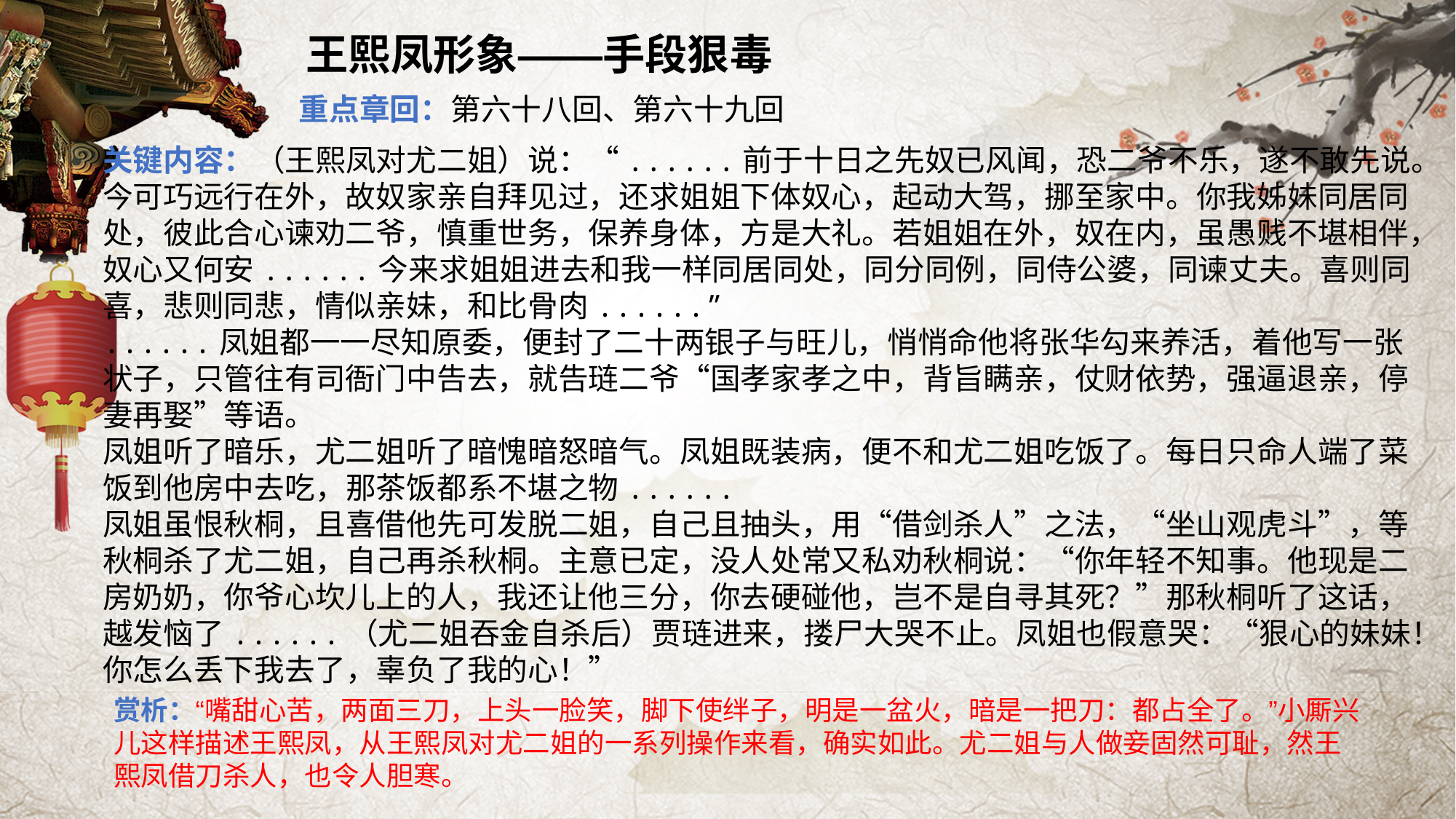

王熙凤形象——手段狠毒
重点章回：第六十八回、第六十九回
关键内容：（王熙凤对尤二姐）说：“......前于十日之先奴已风闻，恐二爷不乐，遂不敢先说。今可巧远行在外，故奴家亲自拜见过，还求姐姐下体奴心，起动大驾，挪至家中。你我姊妹同居同处，彼此合心谏劝二爷，慎重世务，保养身体，方是大礼。若姐姐在外，奴在内，虽愚贱不堪相伴，奴心又何安......今来求姐姐进去和我一样同居同处，同分同例，同侍公婆，同谏丈夫。喜则同喜，悲则同悲，情似亲妹，和比骨肉......”
......凤姐都一一尽知原委，便封了二十两银子与旺儿，悄悄命他将张华勾来养活，着他写一张状子，只管往有司衙门中告去，就告琏二爷“国孝家孝之中，背旨瞒亲，仗财依势，强逼退亲，停妻再娶”等语。
凤姐听了暗乐，尤二姐听了暗愧暗怒暗气。凤姐既装病，便不和尤二姐吃饭了。每日只命人端了菜饭到他房中去吃，那茶饭都系不堪之物......
凤姐虽恨秋桐，且喜借他先可发脱二姐，自己且抽头，用“借剑杀人”之法，“坐山观虎斗”，等秋桐杀了尤二姐，自己再杀秋桐。主意已定，没人处常又私劝秋桐说：“你年轻不知事。他现是二房奶奶，你爷心坎儿上的人，我还让他三分，你去硬碰他，岂不是自寻其死？”那秋桐听了这话，越发恼了......（尤二姐吞金自杀后）贾琏进来，搂尸大哭不止。凤姐也假意哭：“狠心的妹妹！你怎么丢下我去了，辜负了我的心！”
赏析：“嘴甜心苦，两面三刀，上头一脸笑，脚下使绊子，明是一盆火，暗是一把刀：都占全了。”小厮兴儿这样描述王熙凤，从王熙凤对尤二姐的一系列操作来看，确实如此。尤二姐与人做妾固然可耻，然王熙凤借刀杀人，也令人胆寒。